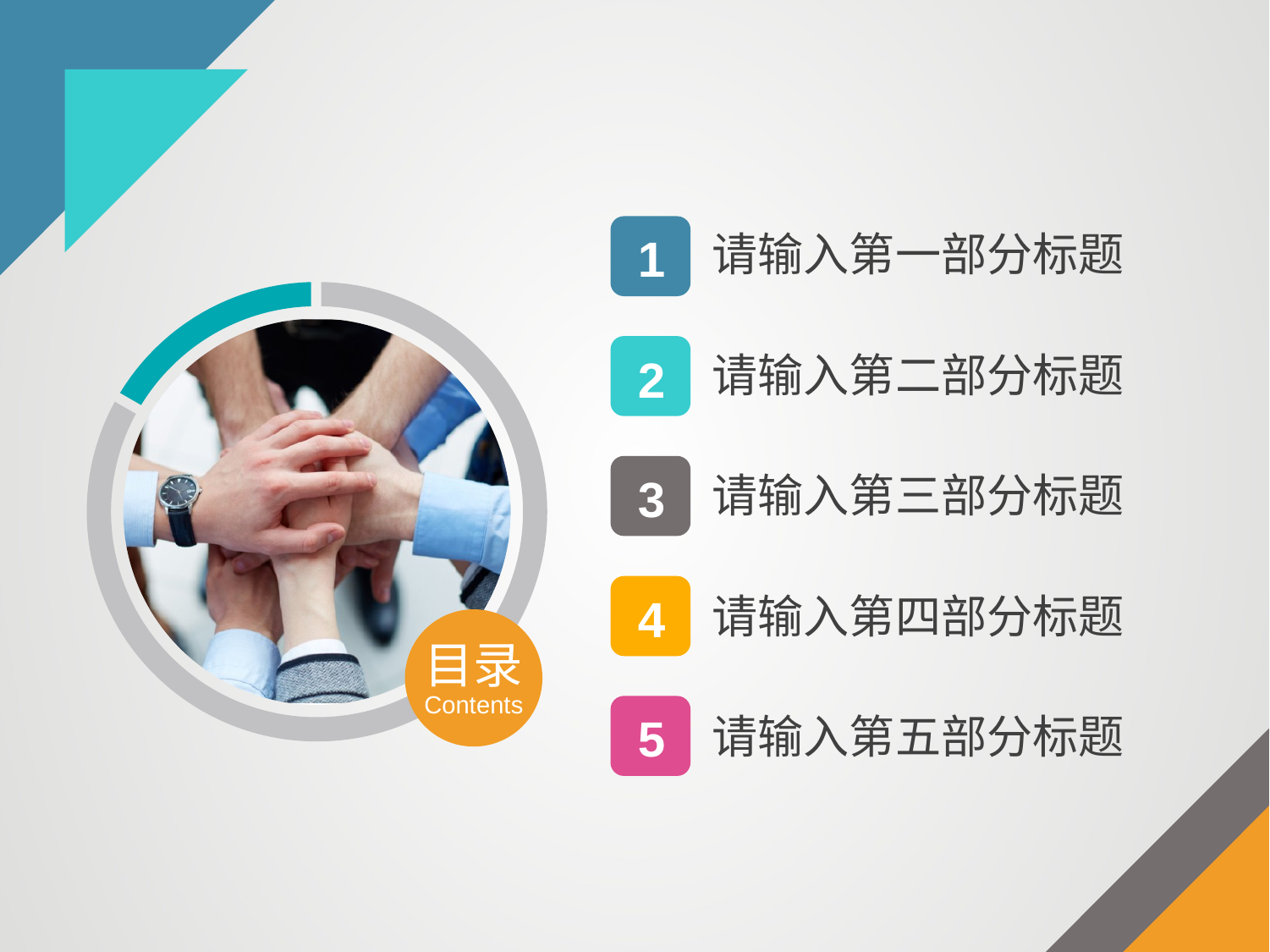

请输入第一部分标题
1

请输入第二部分标题
2

请输入第三部分标题
3

请输入第四部分标题
4

目录
Contents

5
请输入第五部分标题